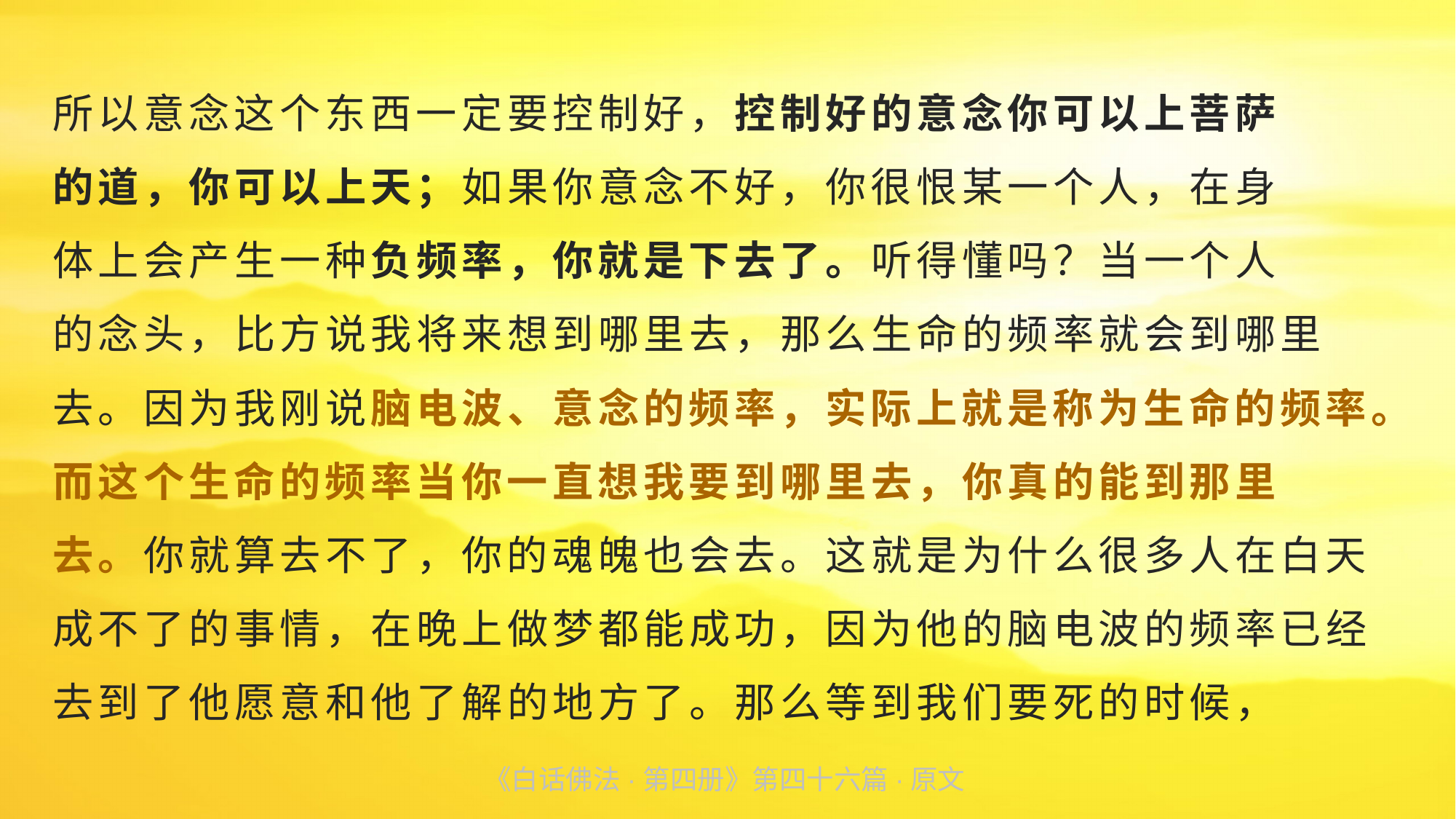

所以意念这个东西一定要控制好，控制好的意念你可以上菩萨
的道，你可以上天；如果你意念不好，你很恨某一个人，在身
体上会产生一种负频率，你就是下去了。听得懂吗？当一个人
的念头，比方说我将来想到哪里去，那么生命的频率就会到哪里
去。因为我刚说脑电波、意念的频率，实际上就是称为生命的频率。而这个生命的频率当你一直想我要到哪里去，你真的能到那里
去。你就算去不了，你的魂魄也会去。这就是为什么很多人在白天成不了的事情，在晚上做梦都能成功，因为他的脑电波的频率已经去到了他愿意和他了解的地方了。那么等到我们要死的时候，
《白话佛法·第四册》第四十六篇·原文